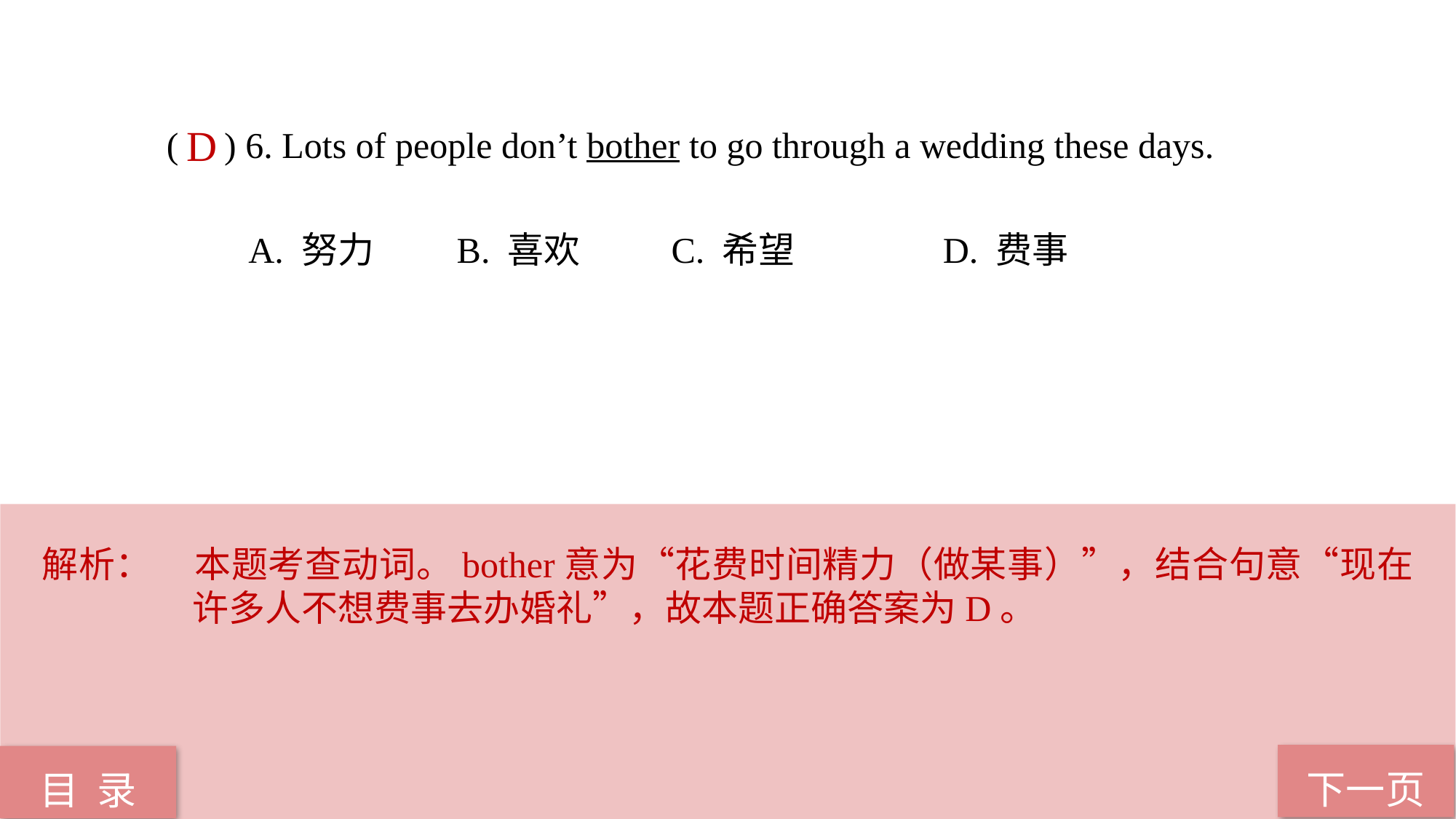

(     ) 6. Lots of people don’t bother to go through a wedding these days.

         A. 努力         B. 喜欢          C. 希望                 D. 费事
D
解析：	本题考查动词。bother意为“花费时间精力（做某事）”，结合句意“现在许多人不想费事去办婚礼”，故本题正确答案为D。